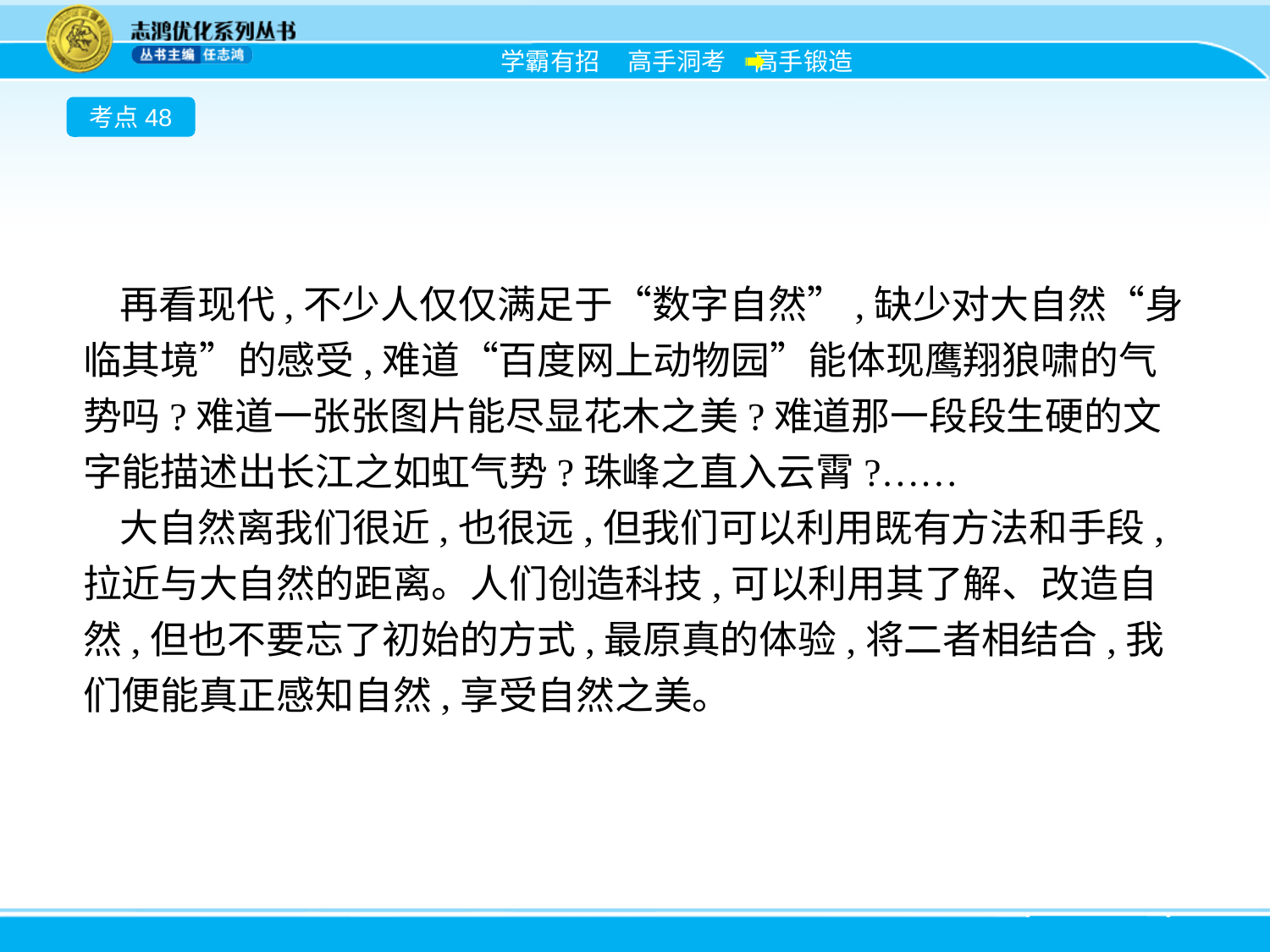

考点48
再看现代,不少人仅仅满足于“数字自然”,缺少对大自然“身临其境”的感受,难道“百度网上动物园”能体现鹰翔狼啸的气势吗?难道一张张图片能尽显花木之美?难道那一段段生硬的文字能描述出长江之如虹气势?珠峰之直入云霄?……
大自然离我们很近,也很远,但我们可以利用既有方法和手段,拉近与大自然的距离。人们创造科技,可以利用其了解、改造自然,但也不要忘了初始的方式,最原真的体验,将二者相结合,我们便能真正感知自然,享受自然之美。